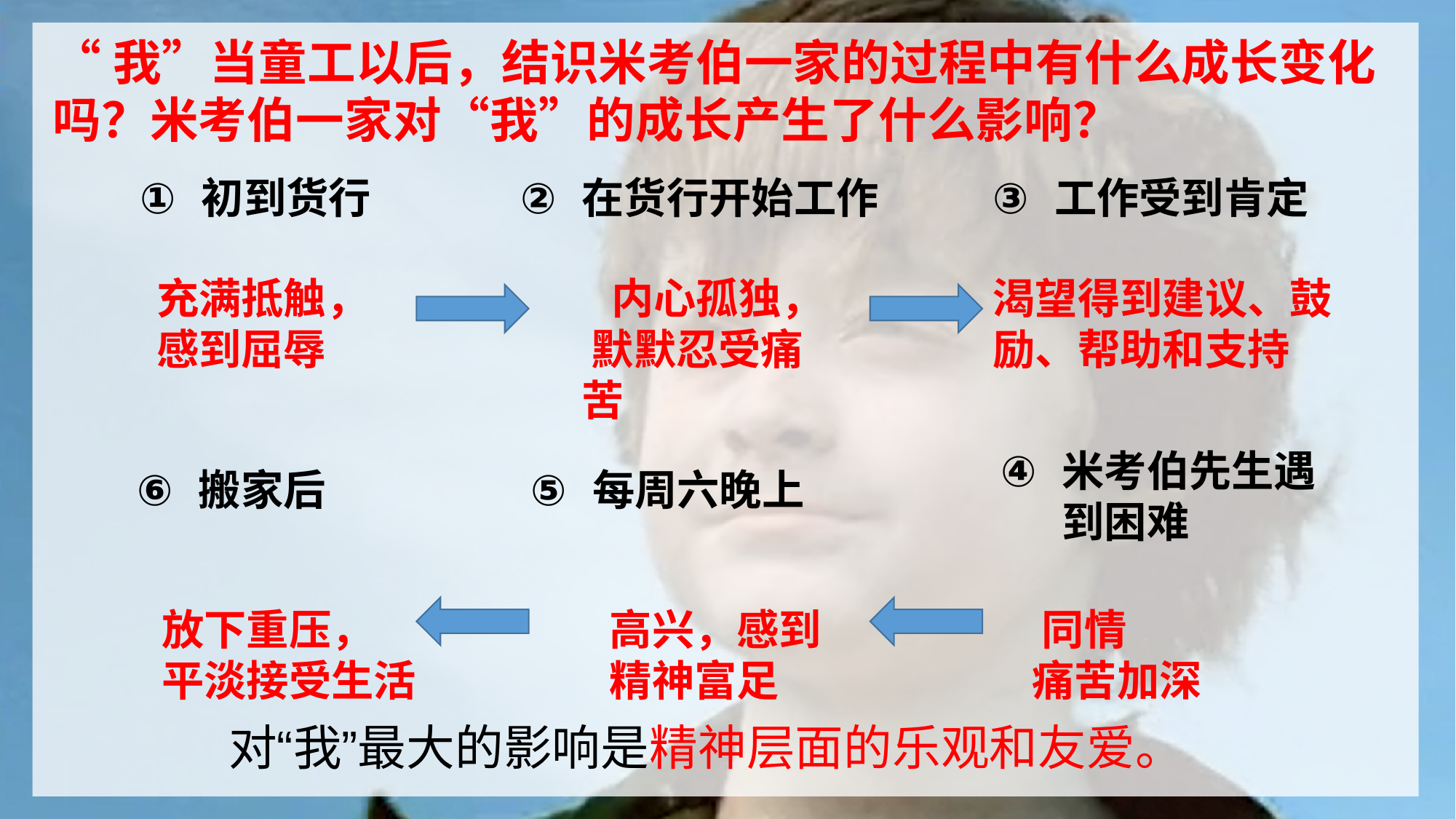

“我”当童工以后，结识米考伯一家的过程中有什么成长变化吗？米考伯一家对“我”的成长产生了什么影响？
初到货行
在货行开始工作
工作受到肯定
   充满抵触，
   感到屈辱
  内心孤独，   默默忍受痛苦
渴望得到建议、鼓励、帮助和支持

米考伯先生遇到困难
搬家后
每周六晚上
放下重压，
平淡接受生活

高兴，感到精神富足

    同情
   痛苦加深
对“我”最大的影响是精神层面的乐观和友爱。